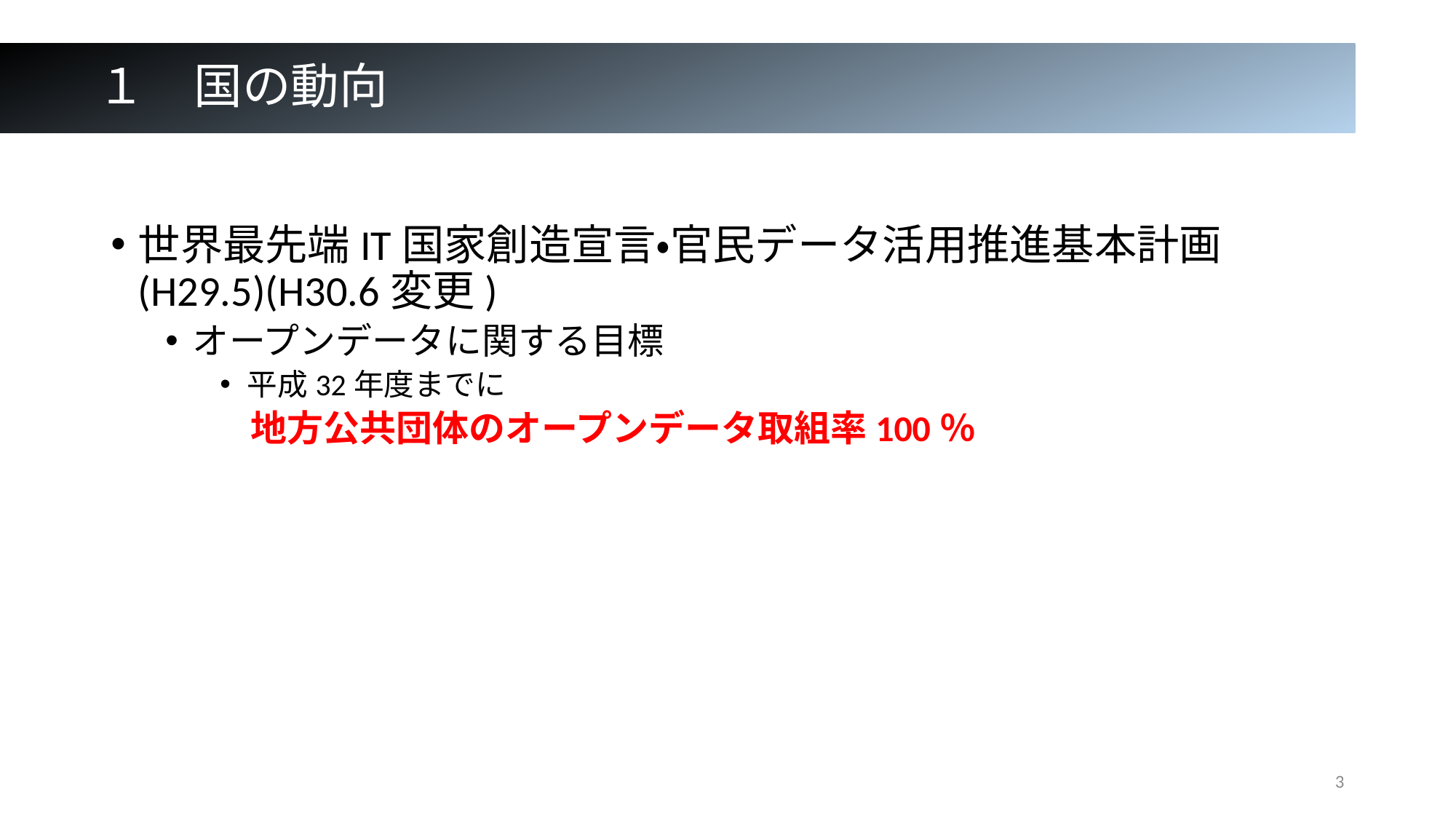

# １　国の動向
世界最先端IT国家創造宣言・官民データ活用推進基本計画(H29.5)(H30.6変更)
オープンデータに関する目標
平成32年度までに
　地方公共団体のオープンデータ取組率100％
3